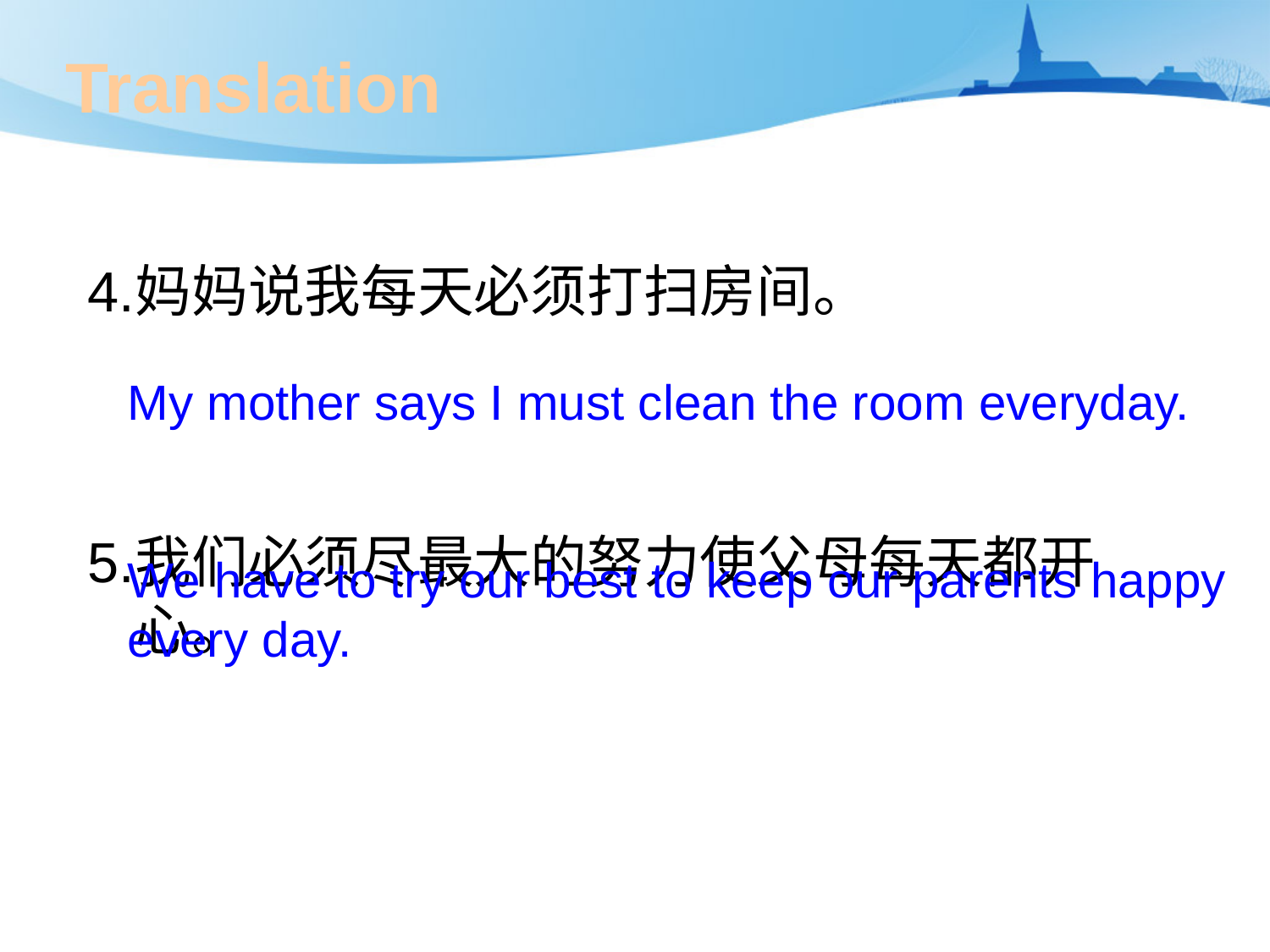

# Translation
妈妈说我每天必须打扫房间。

我们必须尽最大的努力使父母每天都开心。
My mother says I must clean the room everyday.

We have to try our best to keep our parents happy every day.